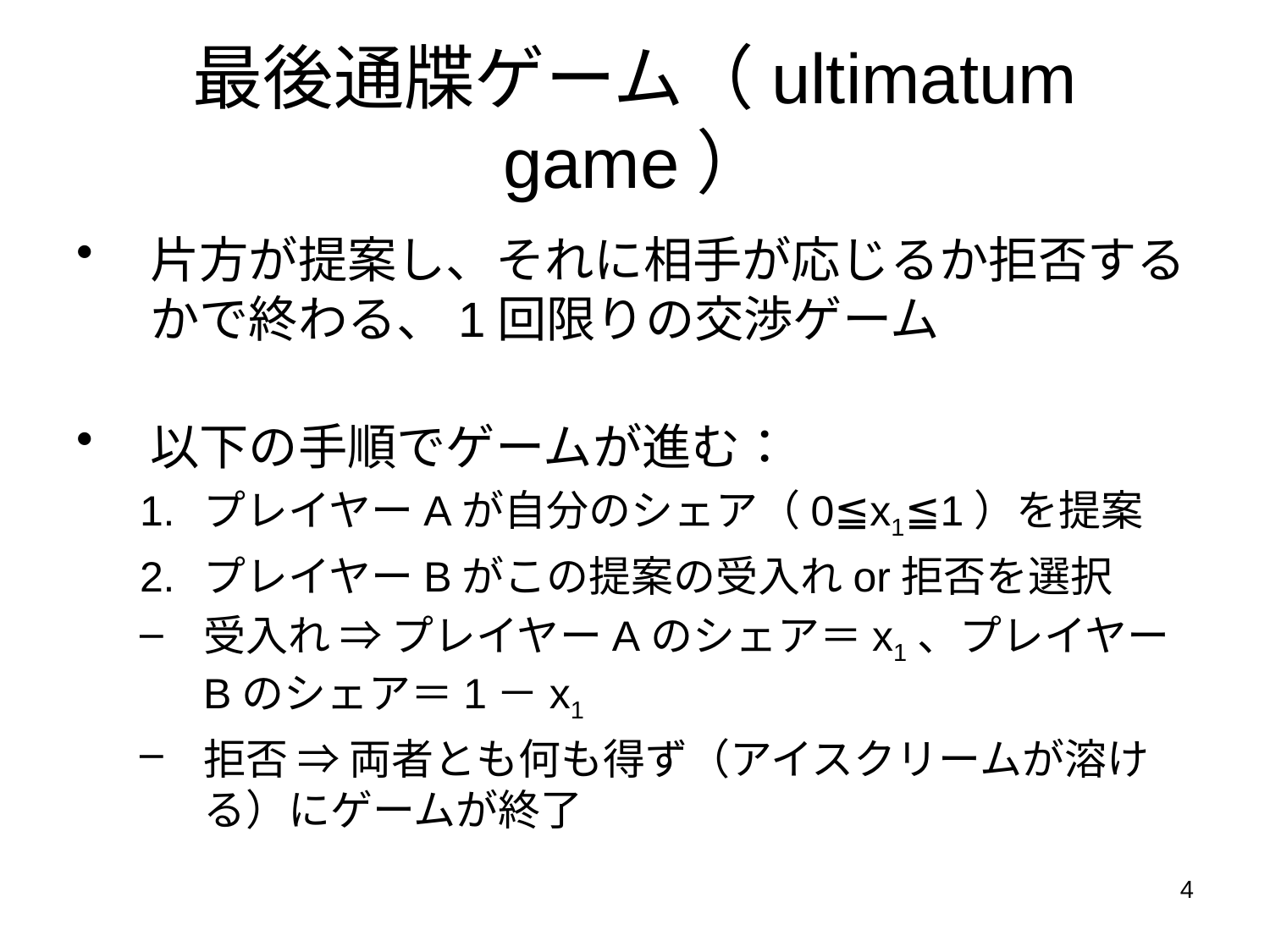

# 最後通牒ゲーム（ultimatum game）
片方が提案し、それに相手が応じるか拒否するかで終わる、1回限りの交渉ゲーム

以下の手順でゲームが進む：
プレイヤーAが自分のシェア（0≦x1≦1）を提案
プレイヤーBがこの提案の受入れor拒否を選択
受入れ ⇒ プレイヤーAのシェア＝x1、プレイヤーBのシェア＝1－x1
拒否 ⇒ 両者とも何も得ず（アイスクリームが溶ける）にゲームが終了
4